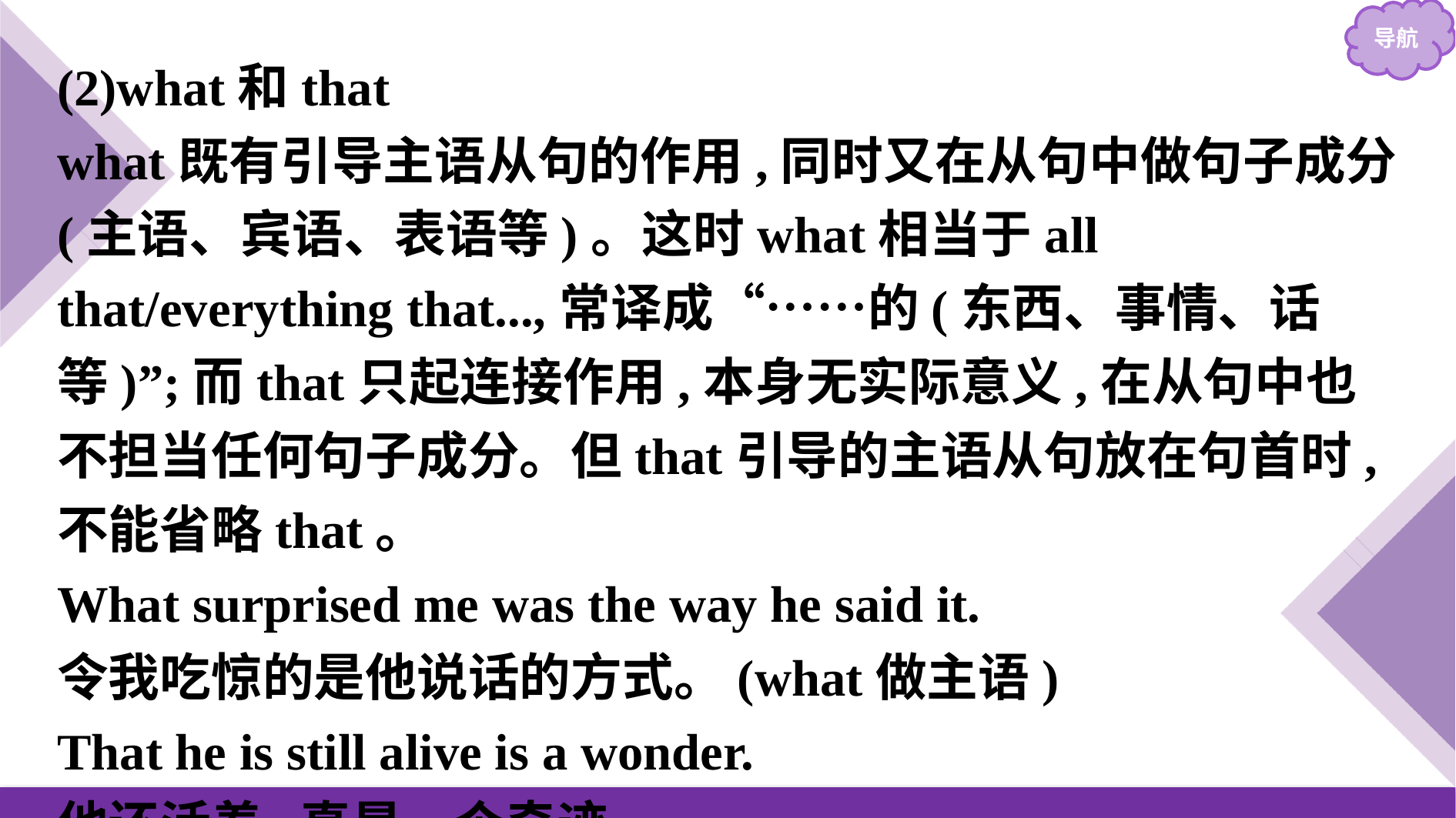

(2)what和that
what既有引导主语从句的作用,同时又在从句中做句子成分(主语、宾语、表语等)。这时what相当于all that/everything that...,常译成“……的(东西、事情、话等)”;而that只起连接作用,本身无实际意义,在从句中也不担当任何句子成分。但that引导的主语从句放在句首时,不能省略that。
What surprised me was the way he said it.
令我吃惊的是他说话的方式。(what做主语)
That he is still alive is a wonder.
他还活着,真是一个奇迹。